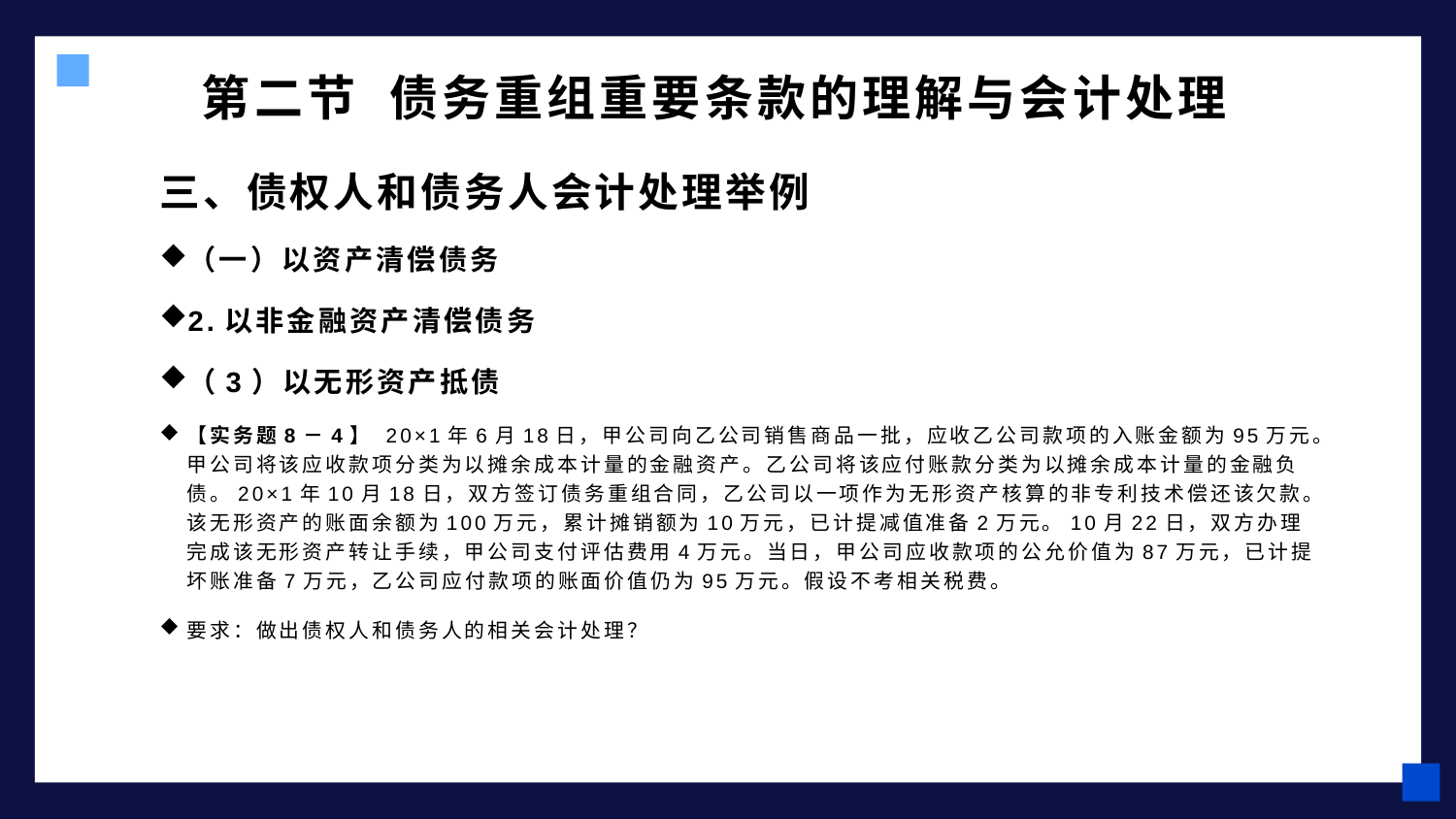

# 第二节  债务重组重要条款的理解与会计处理
三、债权人和债务人会计处理举例
（一）以资产清偿债务
2.以非金融资产清偿债务
（3）以无形资产抵债
【实务题8－4】 20×1年6月18日，甲公司向乙公司销售商品一批，应收乙公司款项的入账金额为95万元。甲公司将该应收款项分类为以摊余成本计量的金融资产。乙公司将该应付账款分类为以摊余成本计量的金融负债。20×1年10月18日，双方签订债务重组合同，乙公司以一项作为无形资产核算的非专利技术偿还该欠款。该无形资产的账面余额为100万元，累计摊销额为10万元，已计提减值准备2万元。10月22日，双方办理完成该无形资产转让手续，甲公司支付评估费用4万元。当日，甲公司应收款项的公允价值为87万元，已计提坏账准备7万元，乙公司应付款项的账面价值仍为95万元。假设不考相关税费。
要求：做出债权人和债务人的相关会计处理？